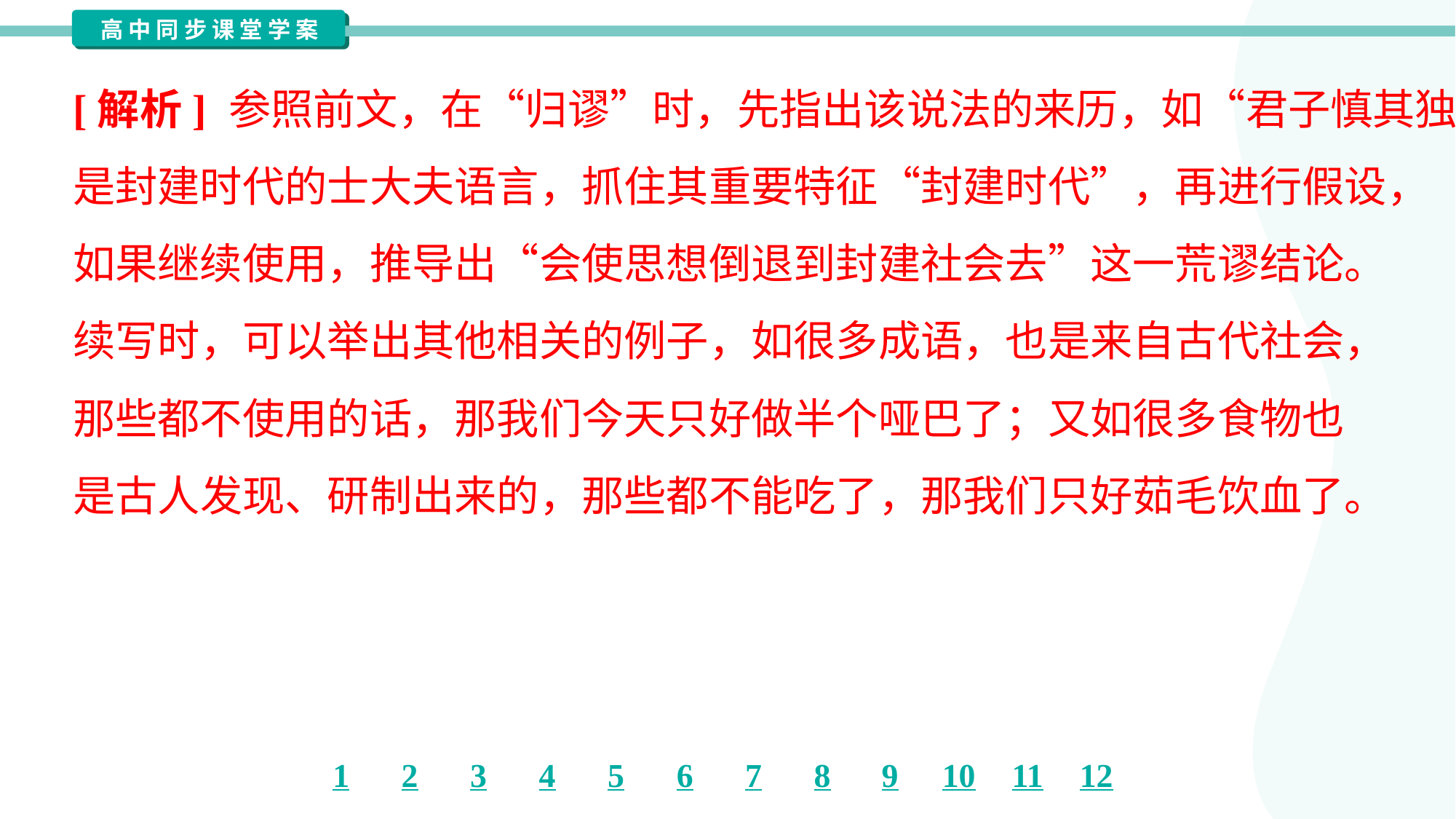

[解析] 参照前文，在“归谬”时，先指出该说法的来历，如“君子慎其独”
是封建时代的士大夫语言，抓住其重要特征“封建时代”，再进行假设，
如果继续使用，推导出“会使思想倒退到封建社会去”这一荒谬结论。
续写时，可以举出其他相关的例子，如很多成语，也是来自古代社会，
那些都不使用的话，那我们今天只好做半个哑巴了；又如很多食物也
是古人发现、研制出来的，那些都不能吃了，那我们只好茹毛饮血了。